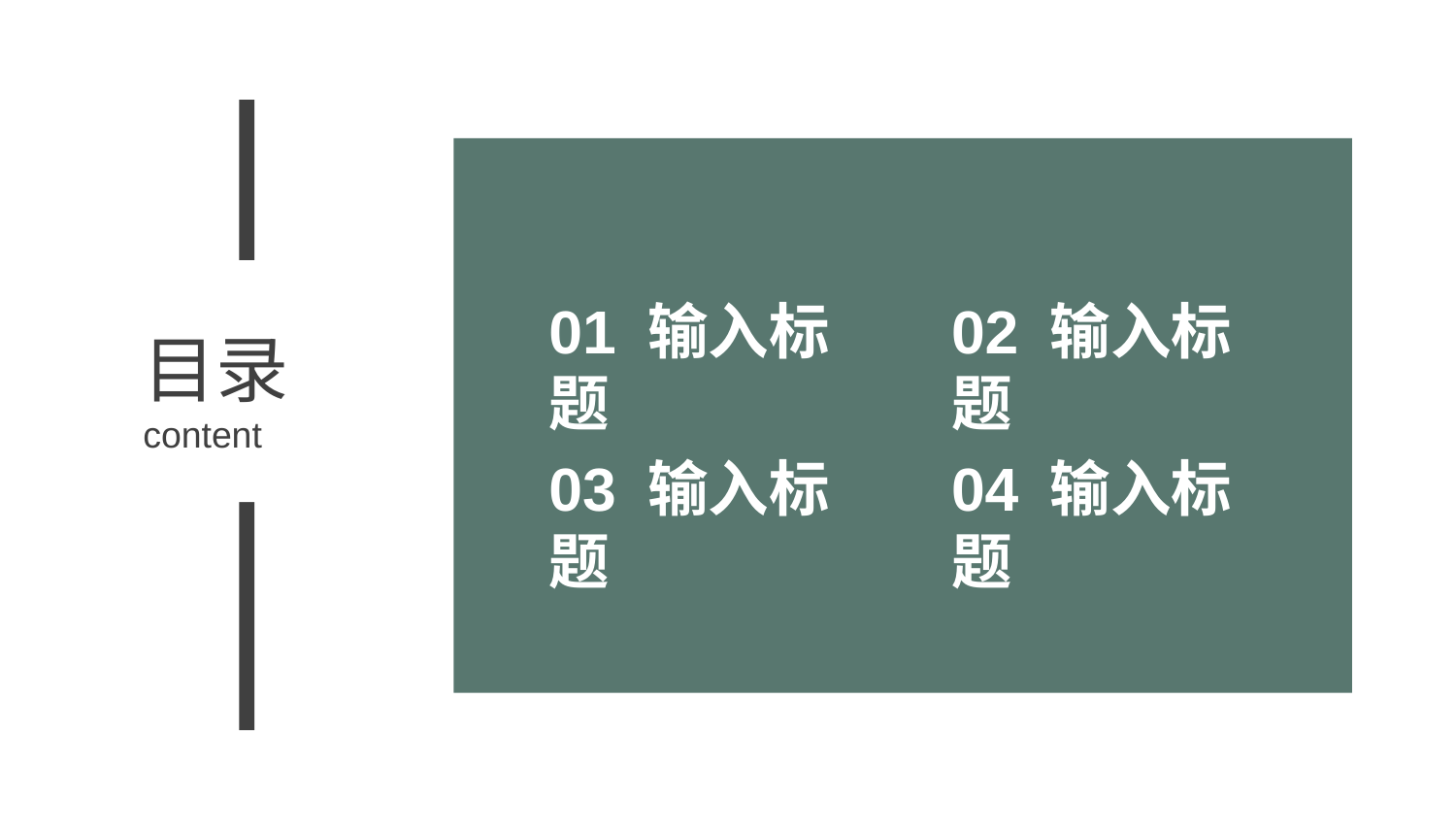

01 输入标题
02 输入标题
目录
content
03 输入标题
04 输入标题